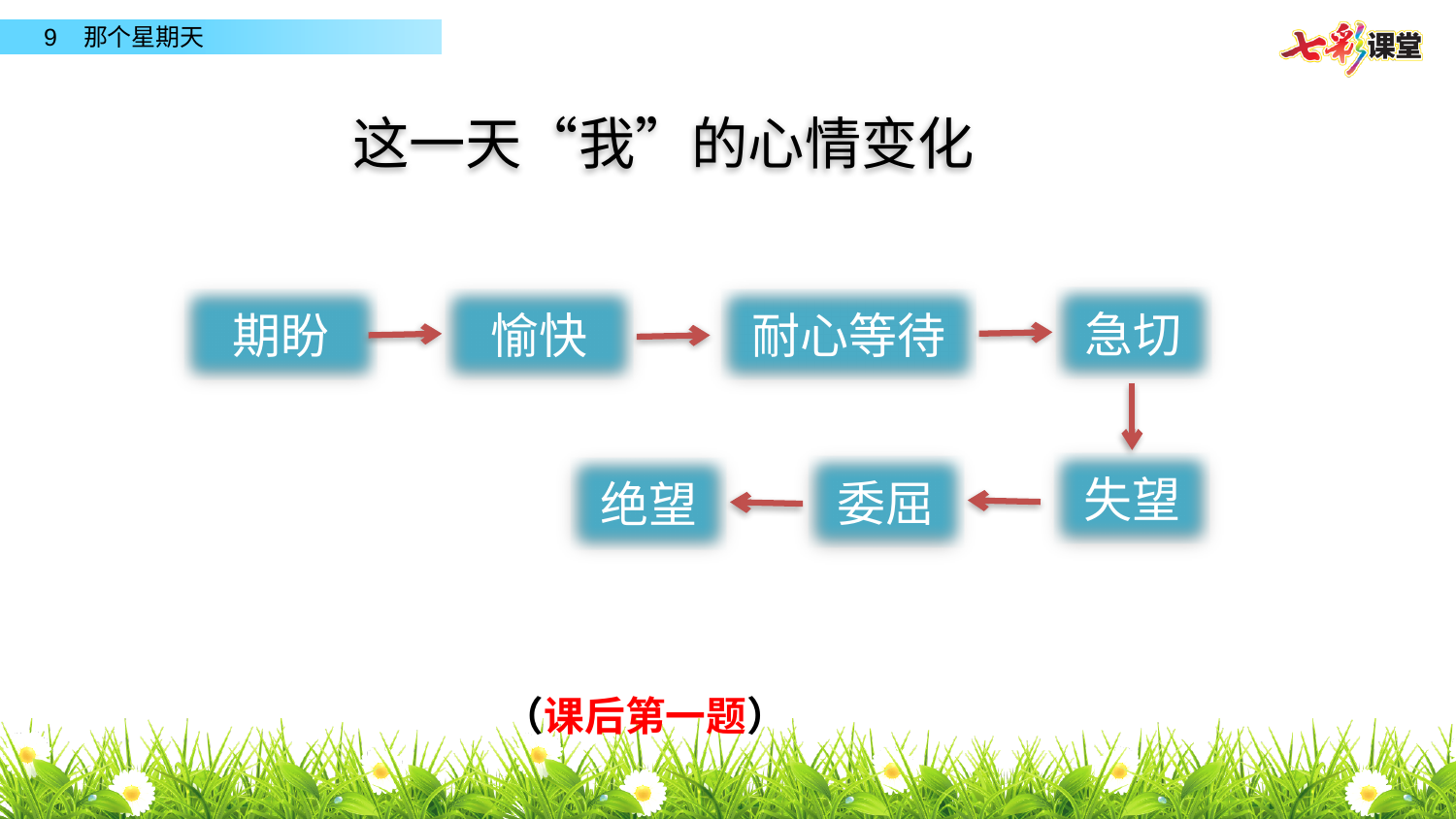

这一天“我”的心情变化
急切
期盼
愉快
耐心等待
失望
委屈
绝望
（课后第一题）